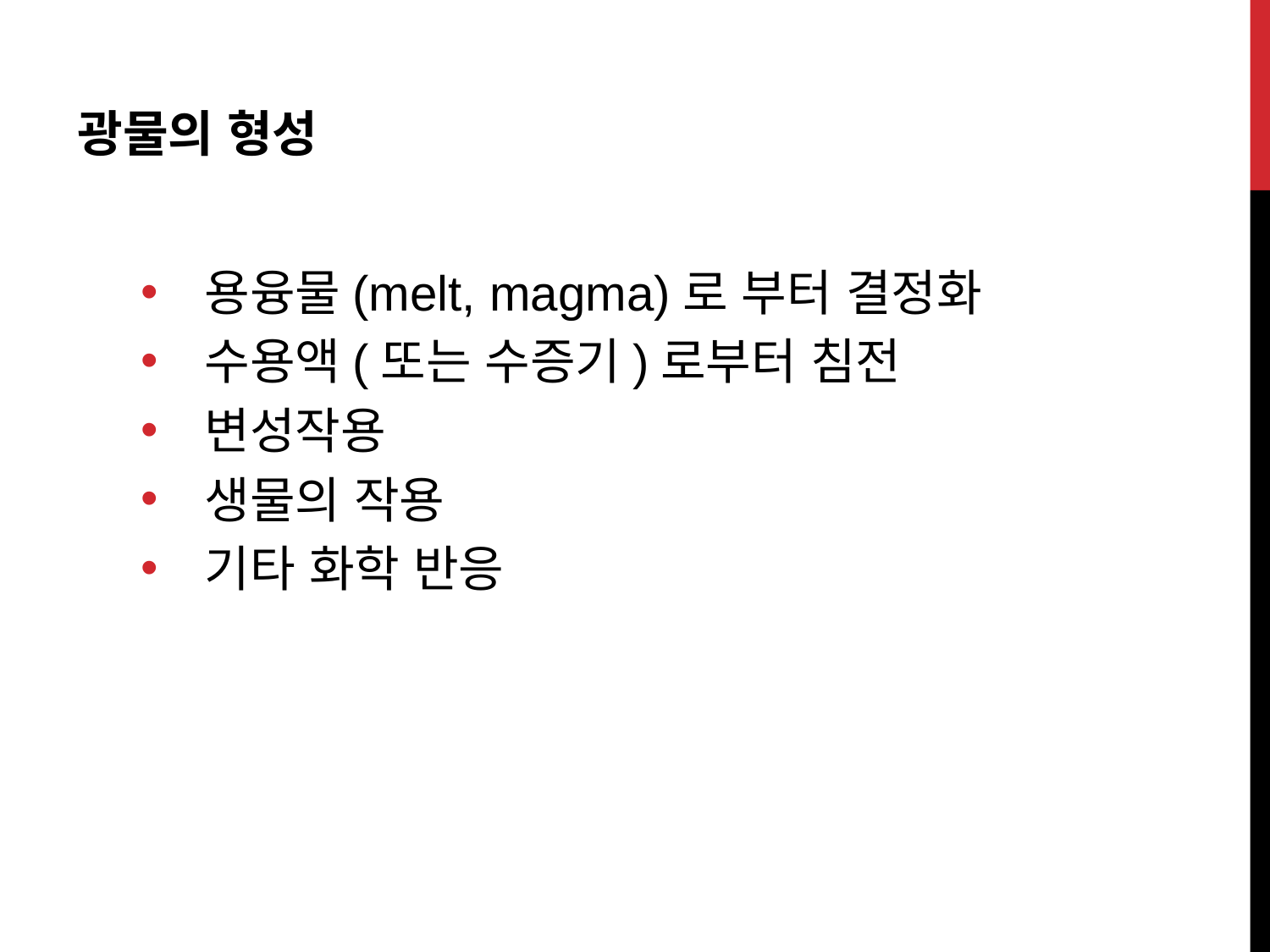

광물의 형성

용융물(melt, magma)로 부터 결정화
수용액(또는 수증기)로부터 침전
변성작용
생물의 작용
기타 화학 반응